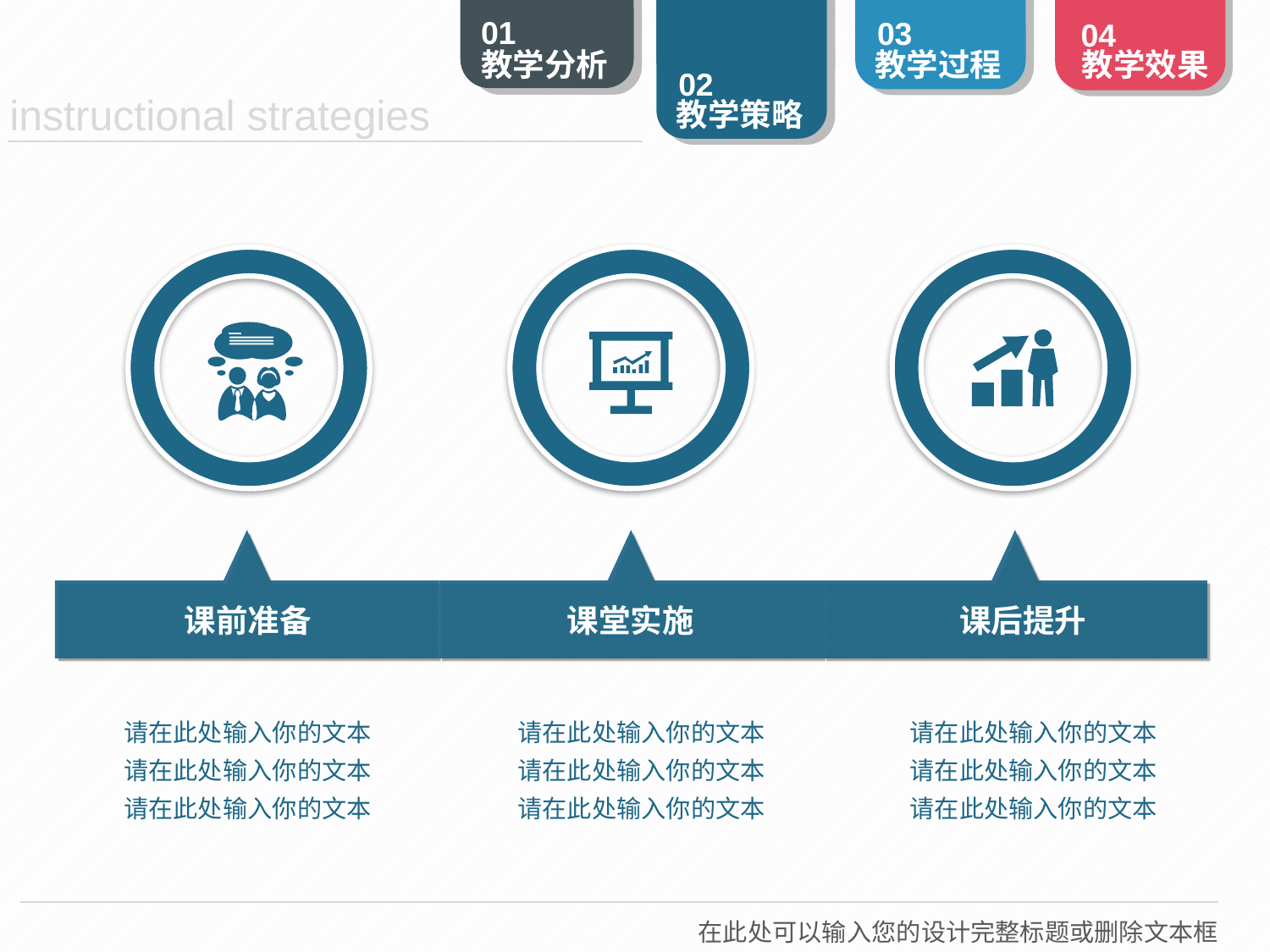

课前准备
课堂实施
课后提升
请在此处输入你的文本
请在此处输入你的文本
请在此处输入你的文本

请在此处输入你的文本
请在此处输入你的文本
请在此处输入你的文本

请在此处输入你的文本
请在此处输入你的文本
请在此处输入你的文本